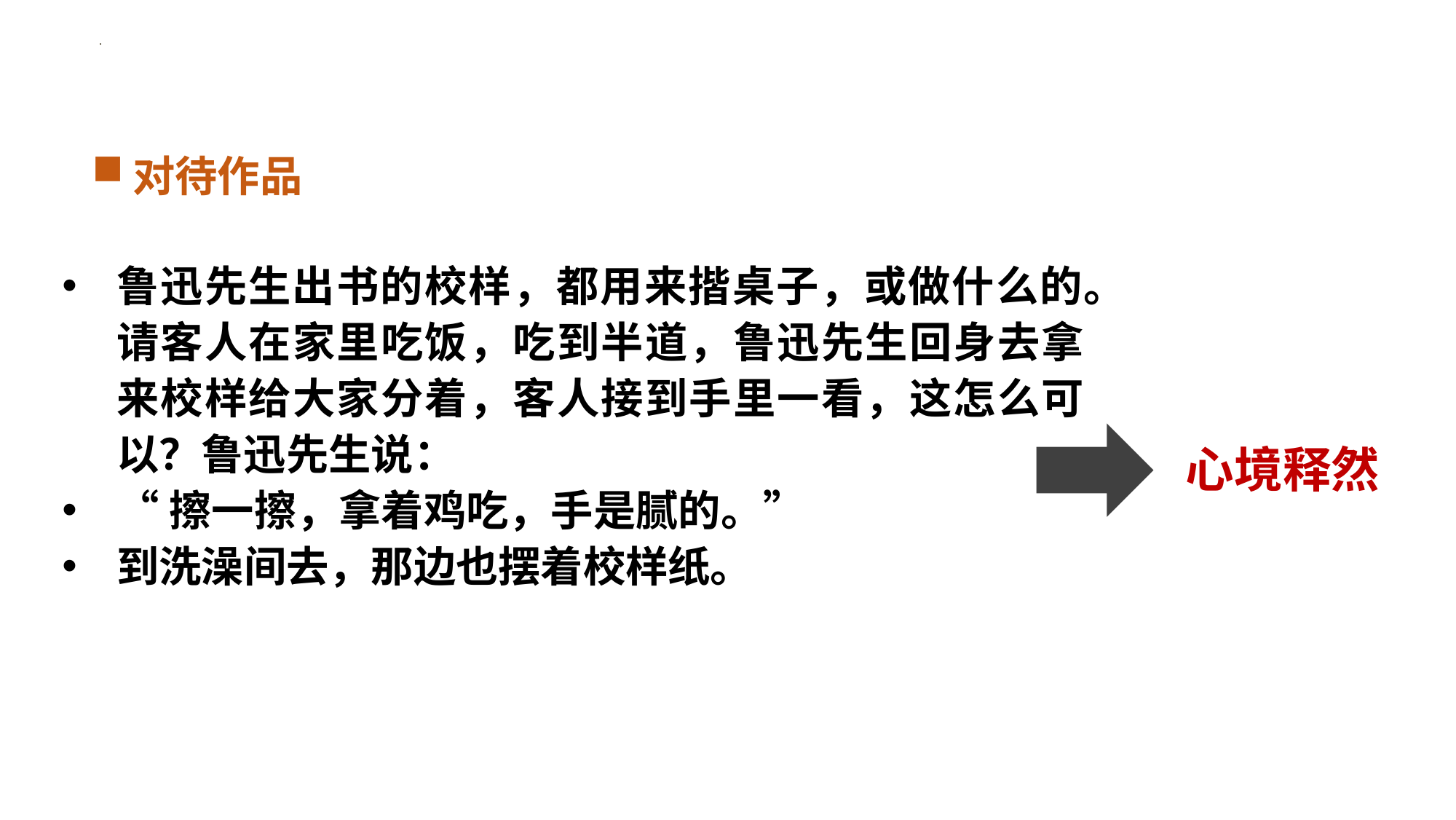

对待作品
鲁迅先生出书的校样，都用来揩桌子，或做什么的。请客人在家里吃饭，吃到半道，鲁迅先生回身去拿来校样给大家分着，客人接到手里一看，这怎么可以？鲁迅先生说：
“擦一擦，拿着鸡吃，手是腻的。”
到洗澡间去，那边也摆着校样纸。

心境释然